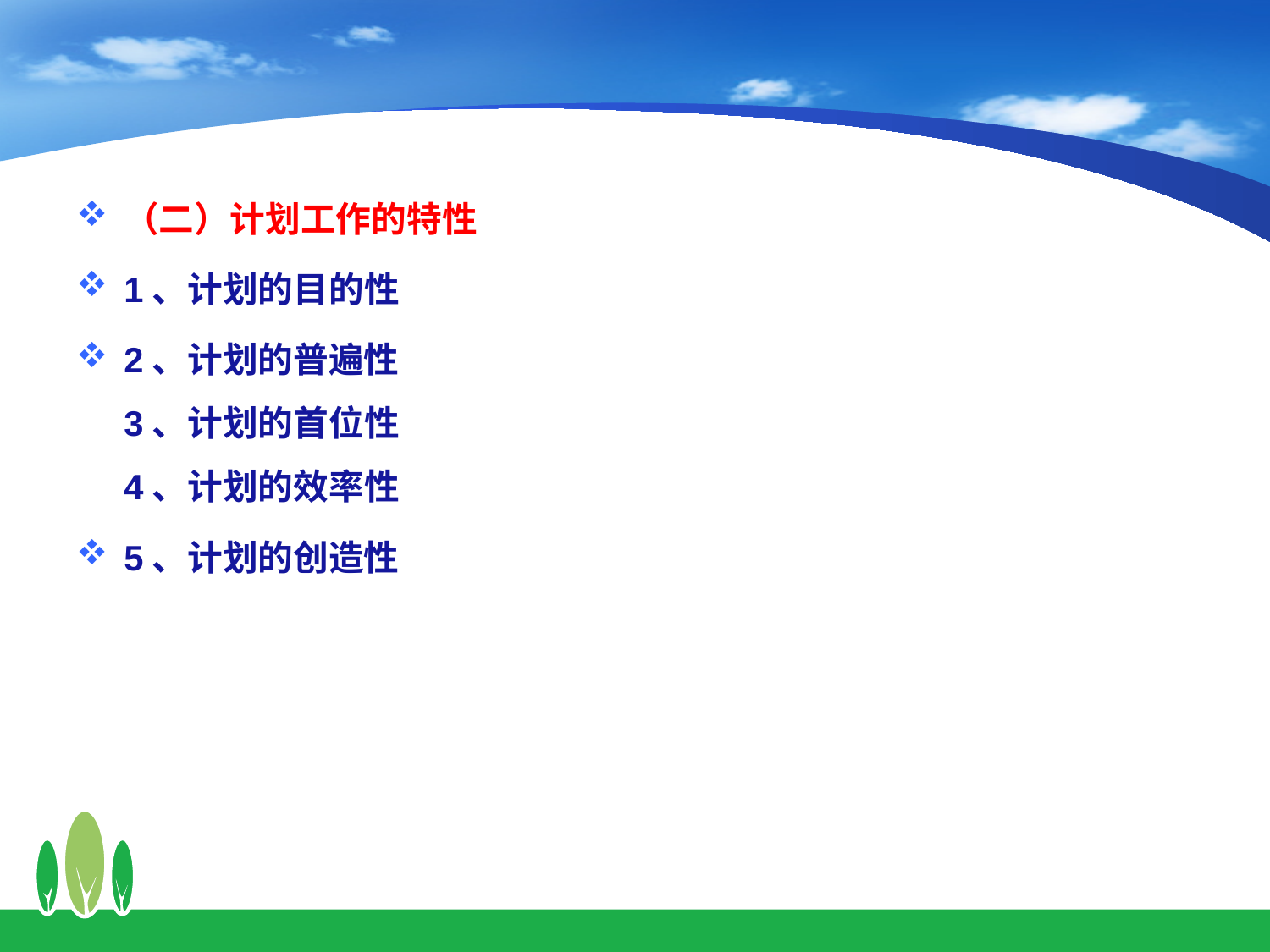

（二）计划工作的特性
1、计划的目的性
2、计划的普遍性
3、计划的首位性
4、计划的效率性
5、计划的创造性

18